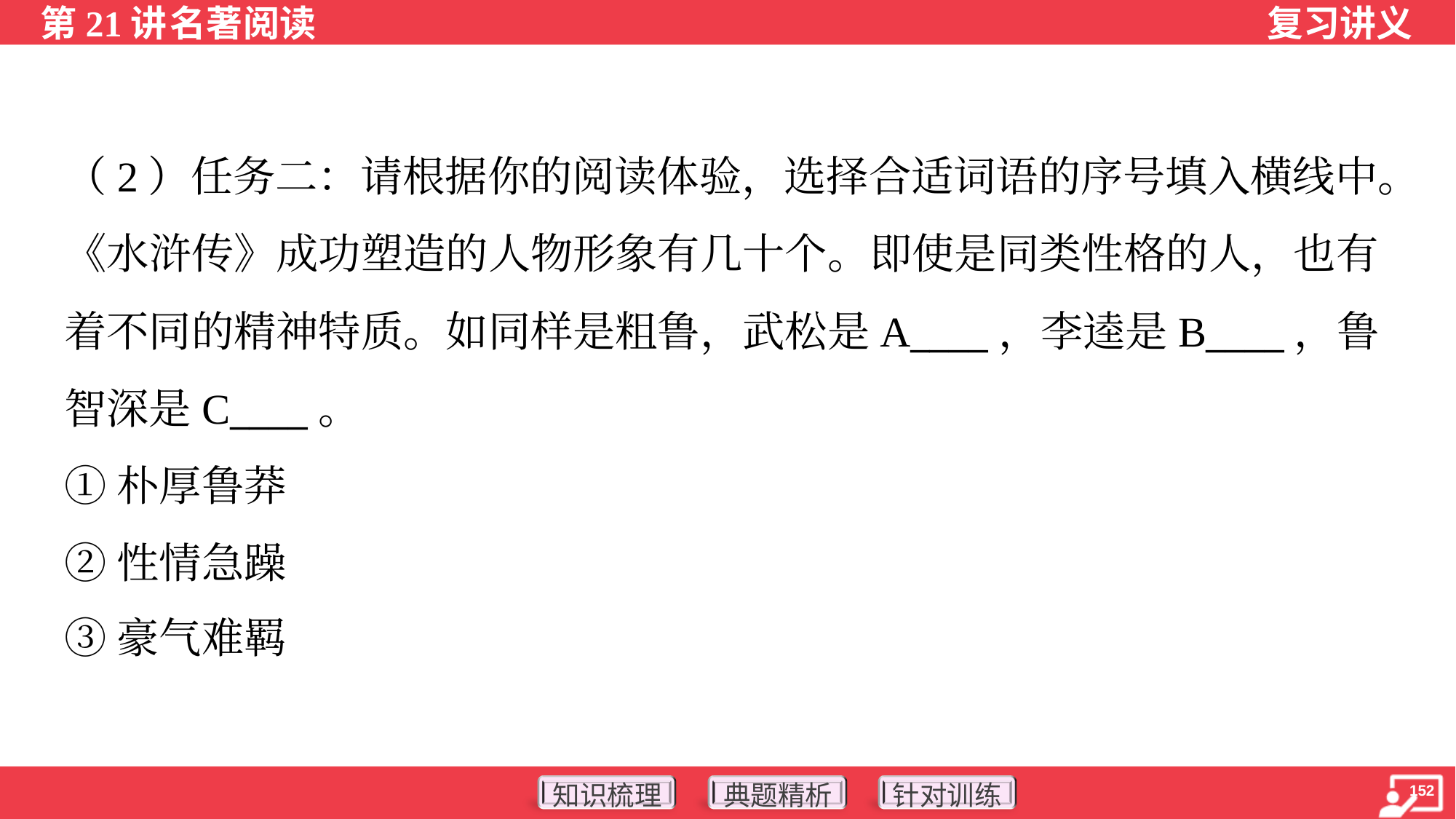

（2）任务二：请根据你的阅读体验，选择合适词语的序号填入横线中。
《水浒传》成功塑造的人物形象有几十个。即使是同类性格的人，也有
着不同的精神特质。如同样是粗鲁，武松是A____，李逵是B____，鲁
智深是C____。
①朴厚鲁莽
②性情急躁
③豪气难羁